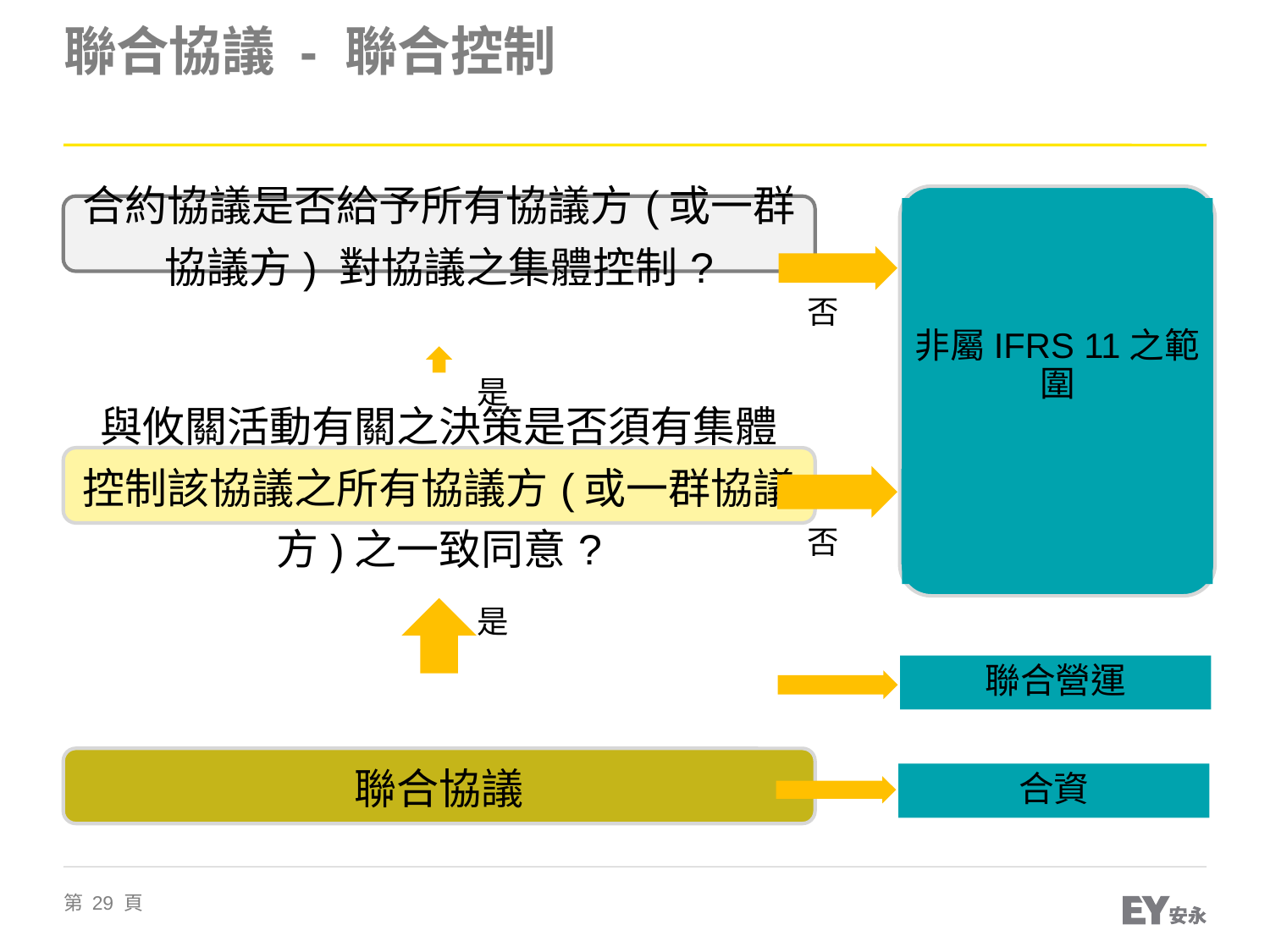

# 聯合協議 - 聯合控制

非屬IFRS 11之範圍

否
是

否
是
合約協議是否給予所有協議方(或一群協議方) 對協議之集體控制?
聯合協議

聯合營運

合資